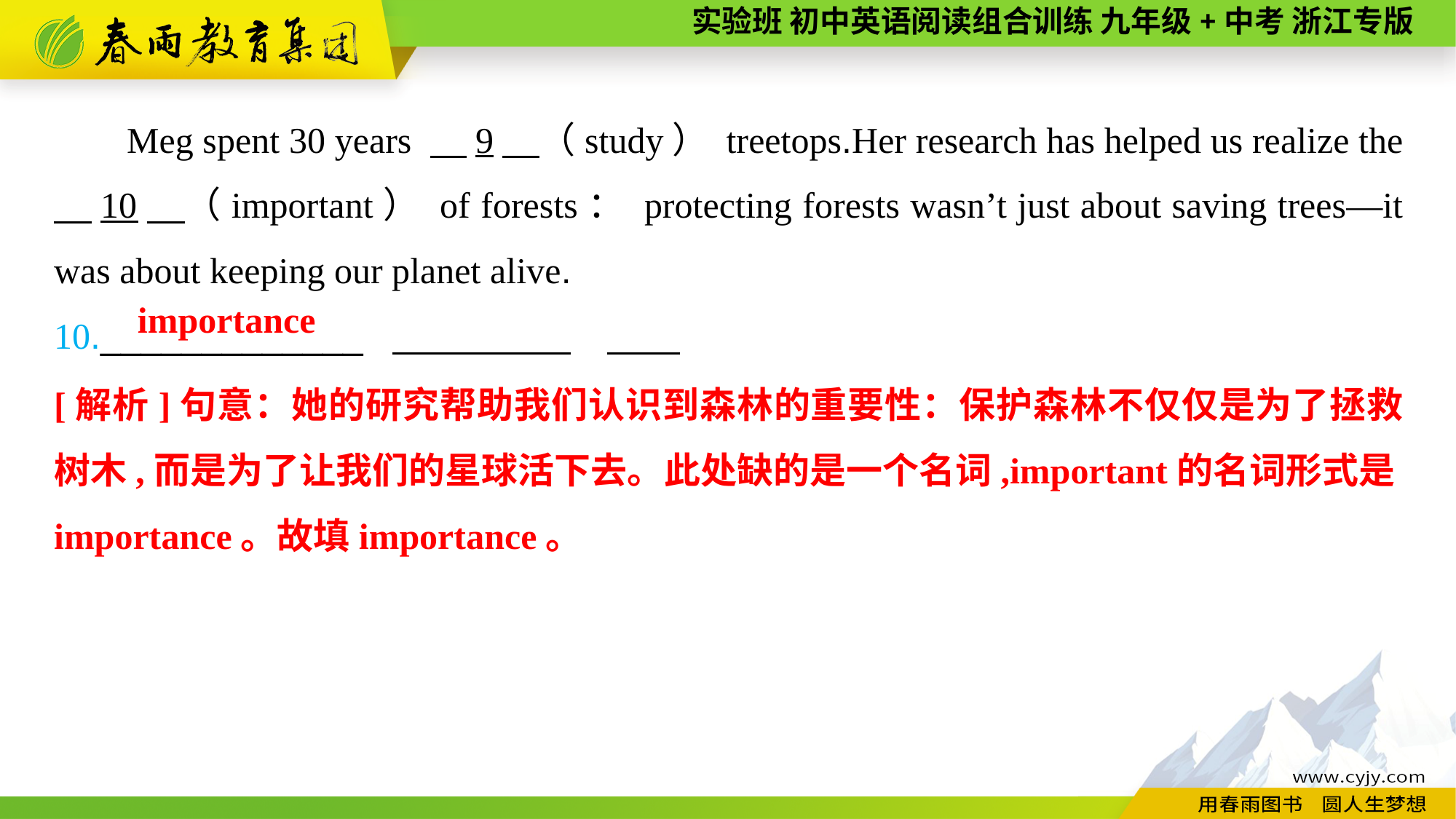

Meg spent 30 years 　9　（study） treetops.Her research has helped us realize the 　10　（important） of forests： protecting forests wasn’t just about saving trees—it was about keeping our planet alive.
10._____________
importance
[解析]句意：她的研究帮助我们认识到森林的重要性：保护森林不仅仅是为了拯救树木,而是为了让我们的星球活下去。此处缺的是一个名词,important的名词形式是importance。故填importance。